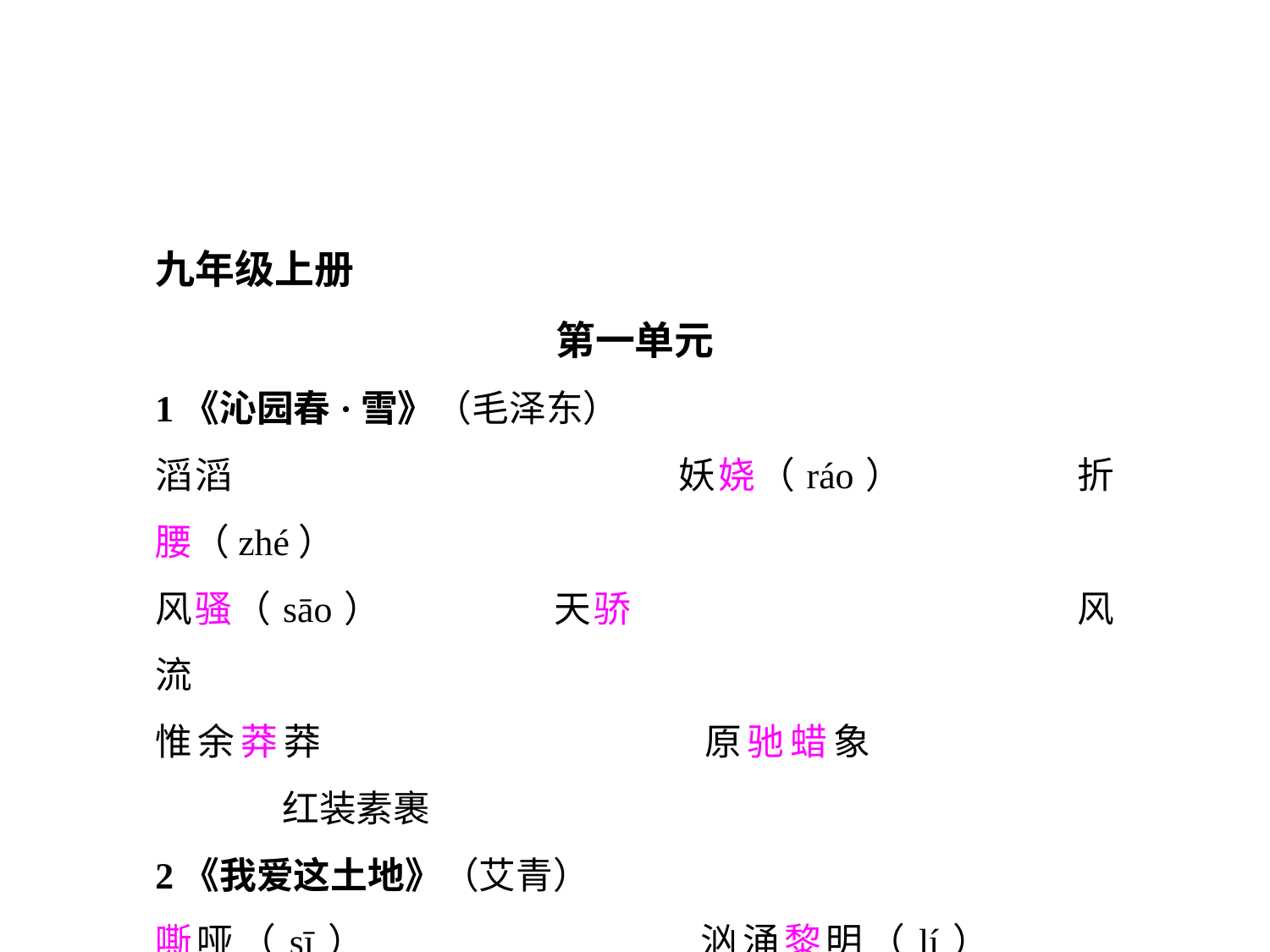

九年级上册
第一单元
1《沁园春·雪》（毛泽东）
滔滔				妖娆（ráo）		折腰（zhé）
风骚（sāo）		天骄				风流
惟余莽莽			原驰蜡象			红装素裹
2《我爱这土地》（艾青）
嘶哑（sī）			汹涌黎明（lí）		腐烂